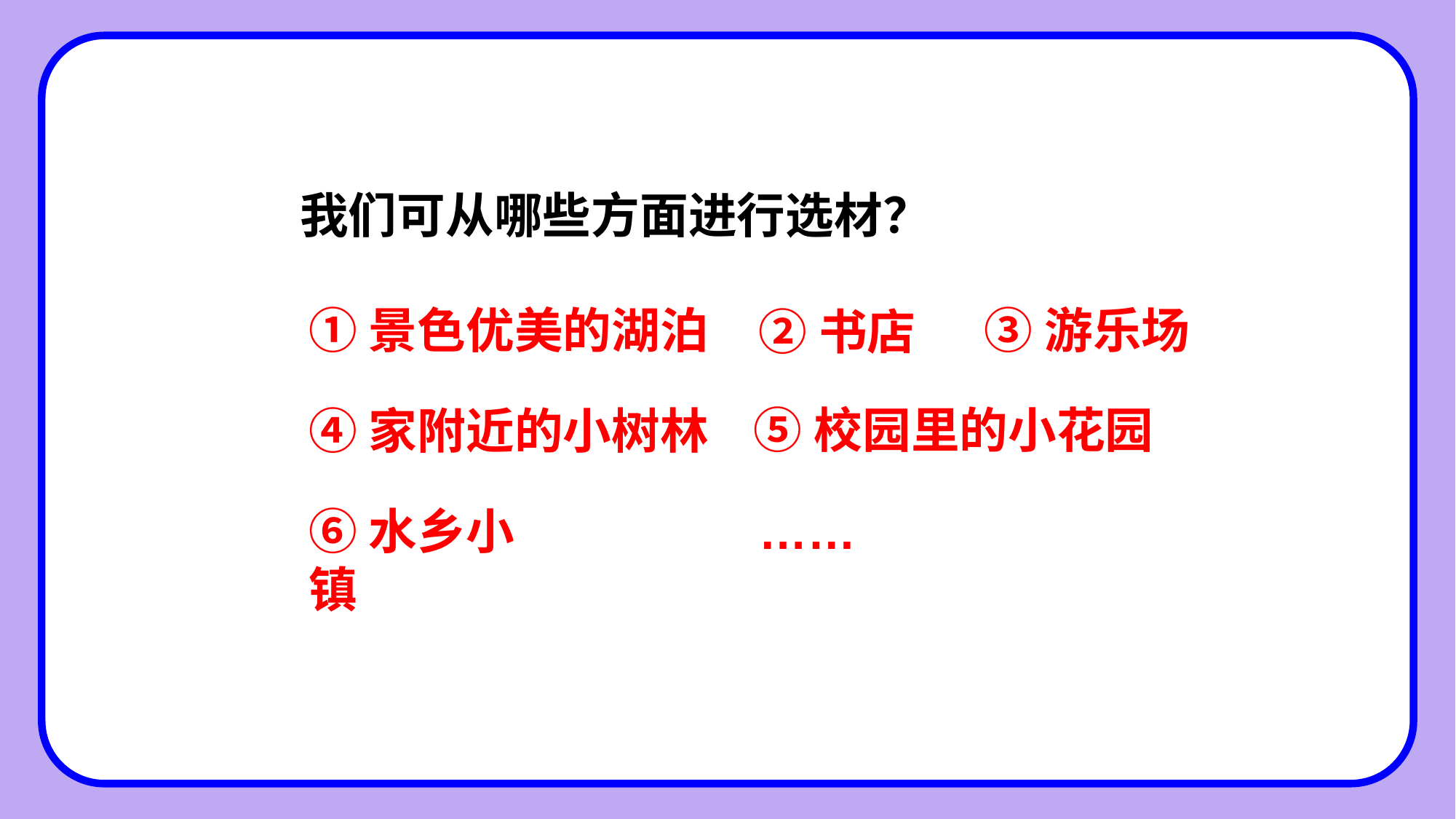

我们可从哪些方面进行选材？
①景色优美的湖泊
③游乐场
②书店
⑤校园里的小花园
④家附近的小树林
⑥水乡小镇
……